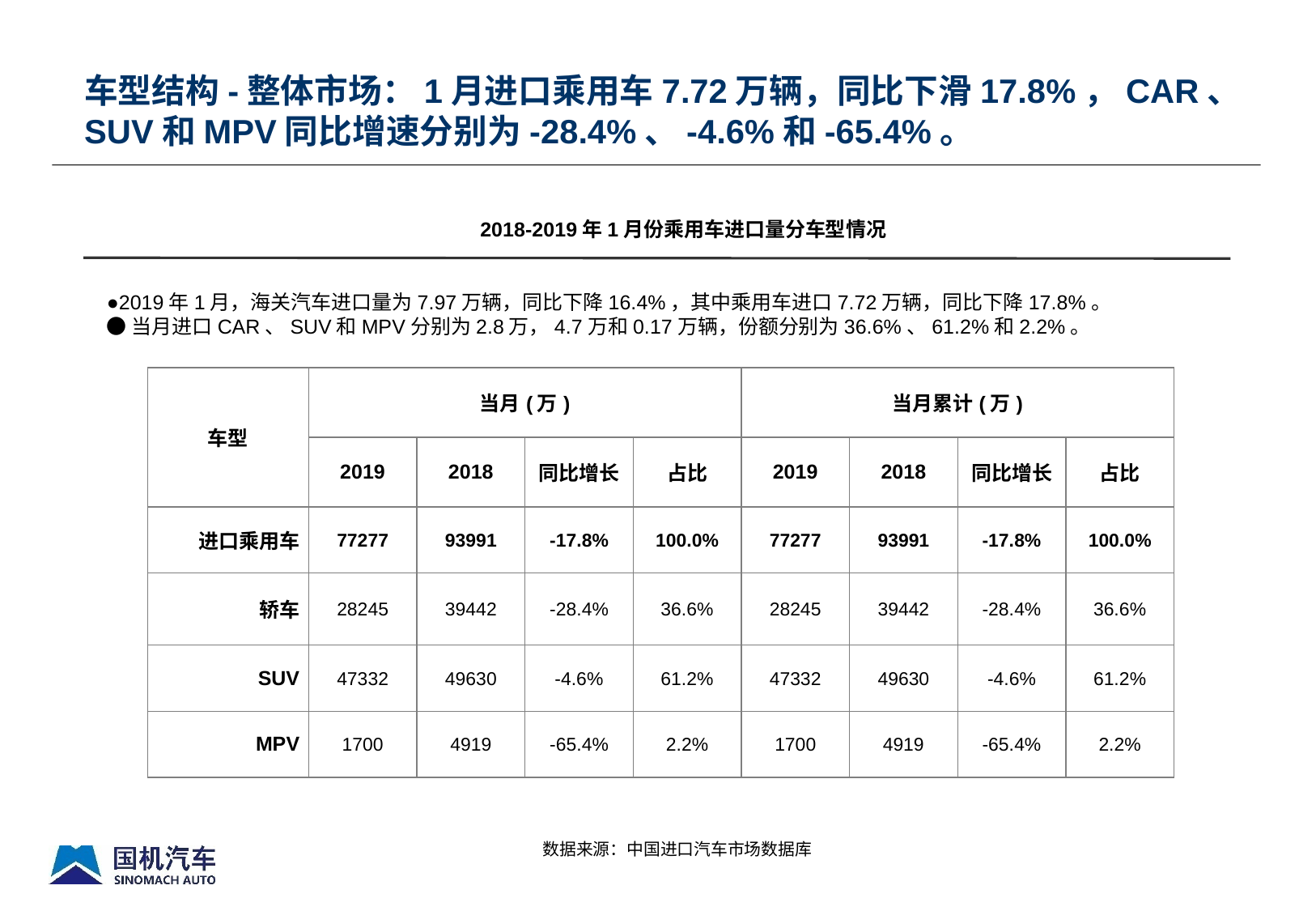

车型结构-整体市场：1月进口乘用车7.72万辆，同比下滑17.8%，CAR、SUV和MPV同比增速分别为-28.4%、-4.6%和-65.4%。
2018-2019年1月份乘用车进口量分车型情况

●2019年1月，海关汽车进口量为7.97万辆，同比下降16.4%，其中乘用车进口7.72万辆，同比下降17.8%。
●当月进口CAR、SUV和MPV分别为2.8万，4.7万和0.17万辆，份额分别为36.6%、61.2%和2.2%。
| 车型 | 当月(万) |  |  |  | 当月累计(万) |  |  |  |
| --- | --- | --- | --- | --- | --- | --- | --- | --- |
|  | 2019 | 2018 | 同比增长 | 占比 | 2019 | 2018 | 同比增长 | 占比 |
| 进口乘用车 | 77277 | 93991 | -17.8% | 100.0% | 77277 | 93991 | -17.8% | 100.0% |
| 轿车 | 28245 | 39442 | -28.4% | 36.6% | 28245 | 39442 | -28.4% | 36.6% |
| SUV | 47332 | 49630 | -4.6% | 61.2% | 47332 | 49630 | -4.6% | 61.2% |
| MPV | 1700 | 4919 | -65.4% | 2.2% | 1700 | 4919 | -65.4% | 2.2% |
数据来源：中国进口汽车市场数据库